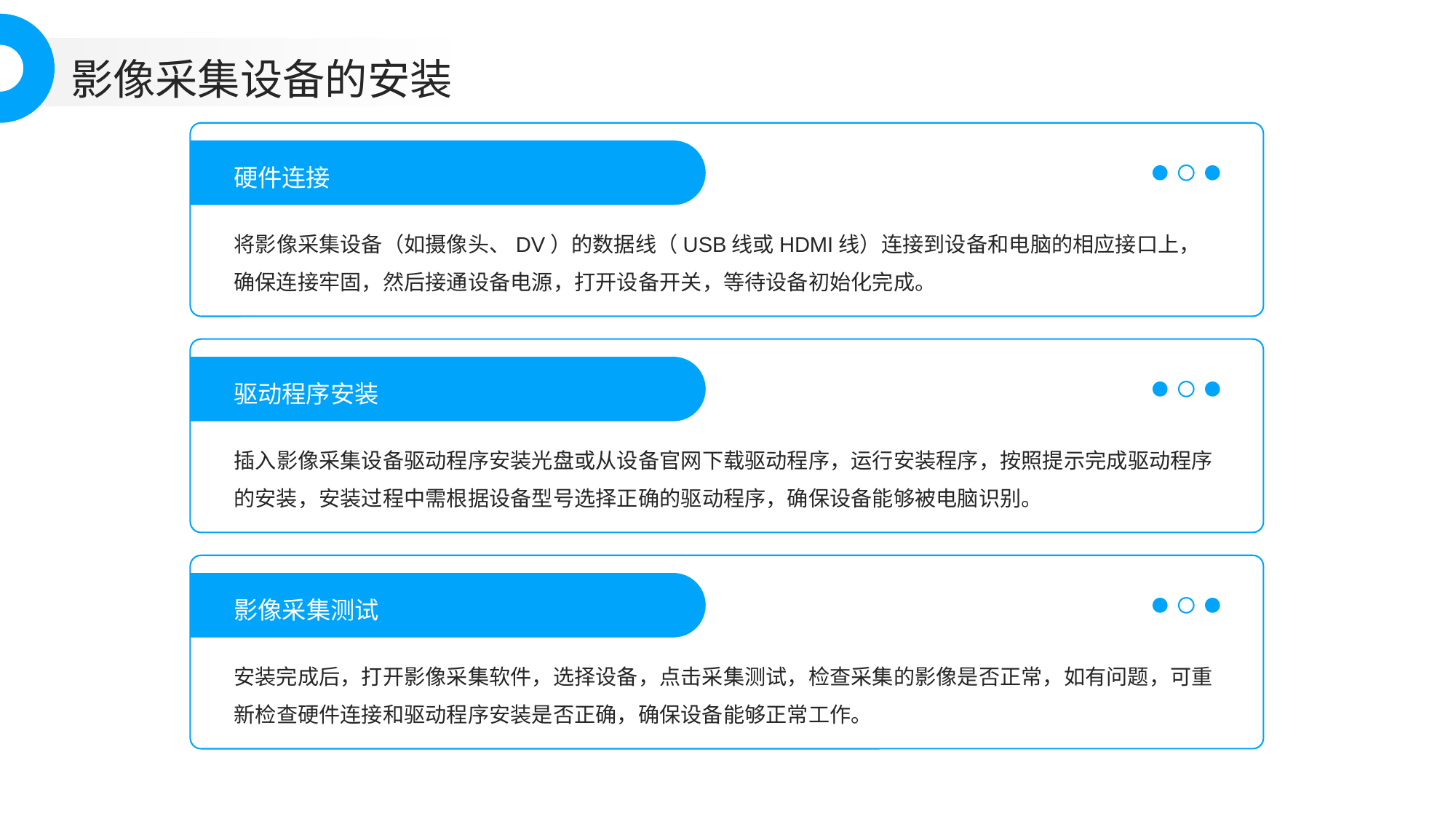

影像采集设备的安装

硬件连接

将影像采集设备（如摄像头、DV）的数据线（USB线或HDMI线）连接到设备和电脑的相应接口上，确保连接牢固，然后接通设备电源，打开设备开关，等待设备初始化完成。

驱动程序安装

插入影像采集设备驱动程序安装光盘或从设备官网下载驱动程序，运行安装程序，按照提示完成驱动程序的安装，安装过程中需根据设备型号选择正确的驱动程序，确保设备能够被电脑识别。

影像采集测试

安装完成后，打开影像采集软件，选择设备，点击采集测试，检查采集的影像是否正常，如有问题，可重新检查硬件连接和驱动程序安装是否正确，确保设备能够正常工作。